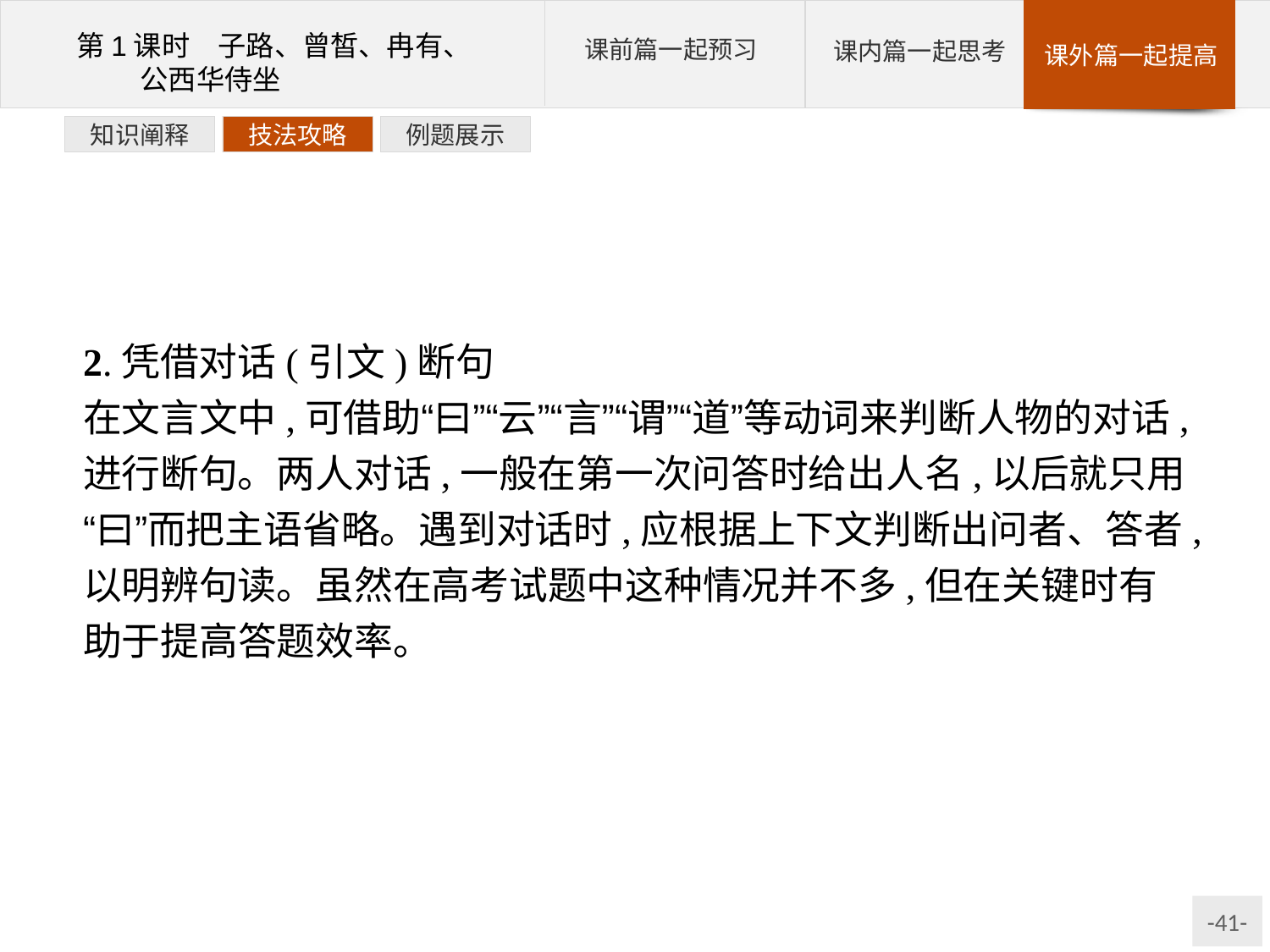

例题展示
技法攻略
知识阐释
2.凭借对话(引文)断句
在文言文中,可借助“曰”“云”“言”“谓”“道”等动词来判断人物的对话,进行断句。两人对话,一般在第一次问答时给出人名,以后就只用“曰”而把主语省略。遇到对话时,应根据上下文判断出问者、答者,以明辨句读。虽然在高考试题中这种情况并不多,但在关键时有助于提高答题效率。